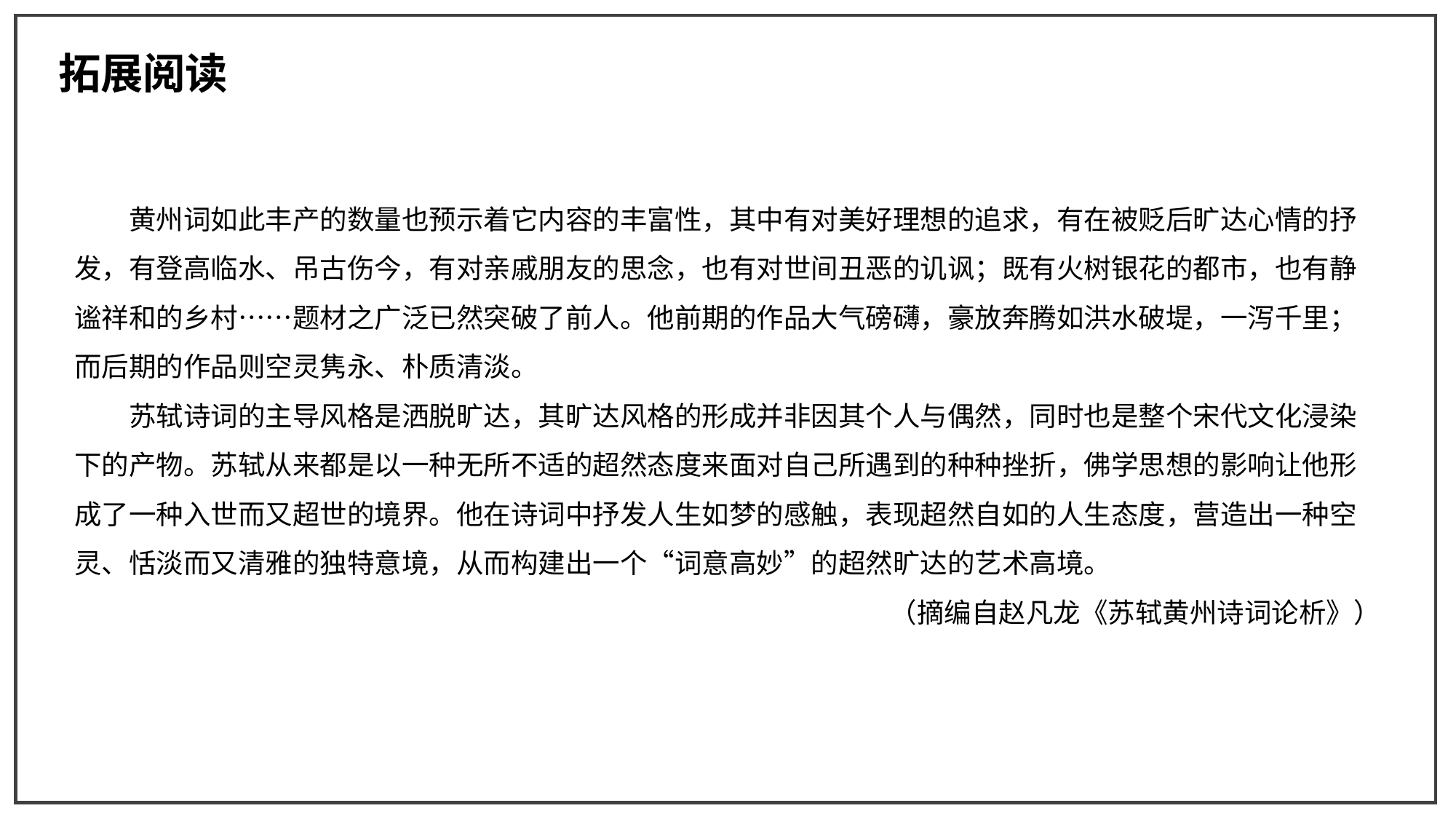

拓展阅读
黄州词如此丰产的数量也预示着它内容的丰富性，其中有对美好理想的追求，有在被贬后旷达心情的抒发，有登高临水、吊古伤今，有对亲戚朋友的思念，也有对世间丑恶的讥讽；既有火树银花的都市，也有静谧祥和的乡村……题材之广泛已然突破了前人。他前期的作品大气磅礴，豪放奔腾如洪水破堤，一泻千里；而后期的作品则空灵隽永、朴质清淡。
苏轼诗词的主导风格是洒脱旷达，其旷达风格的形成并非因其个人与偶然，同时也是整个宋代文化浸染下的产物。苏轼从来都是以一种无所不适的超然态度来面对自己所遇到的种种挫折，佛学思想的影响让他形成了一种入世而又超世的境界。他在诗词中抒发人生如梦的感触，表现超然自如的人生态度，营造出一种空灵、恬淡而又清雅的独特意境，从而构建出一个“词意高妙”的超然旷达的艺术高境。
（摘编自赵凡龙《苏轼黄州诗词论析》）